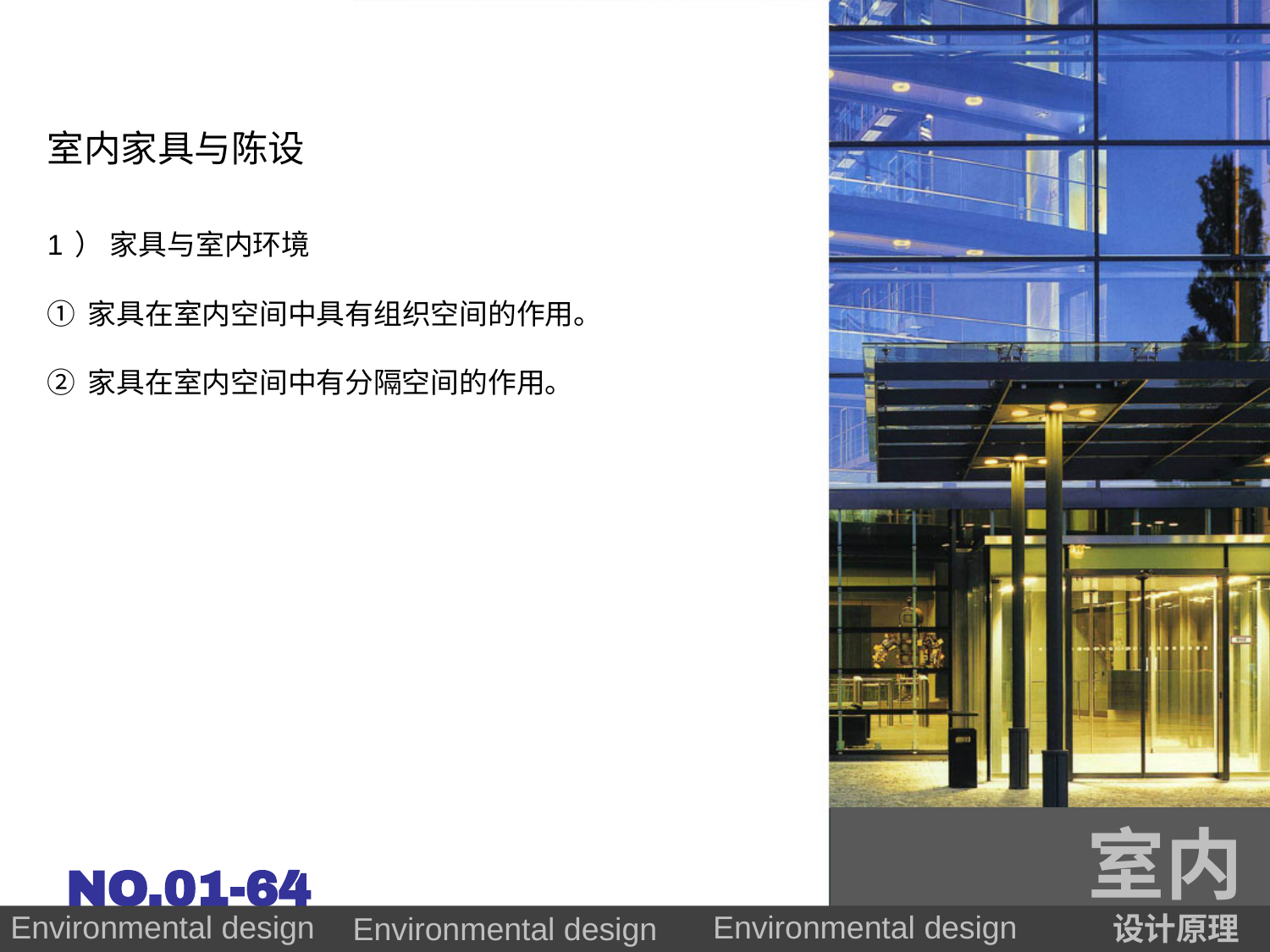

# 室内家具与陈设
1） 家具与室内环境
①家具在室内空间中具有组织空间的作用。
②家具在室内空间中有分隔空间的作用。

室内

NO.01-64
设计原理
Environmental design
Environmental design
Environmental design